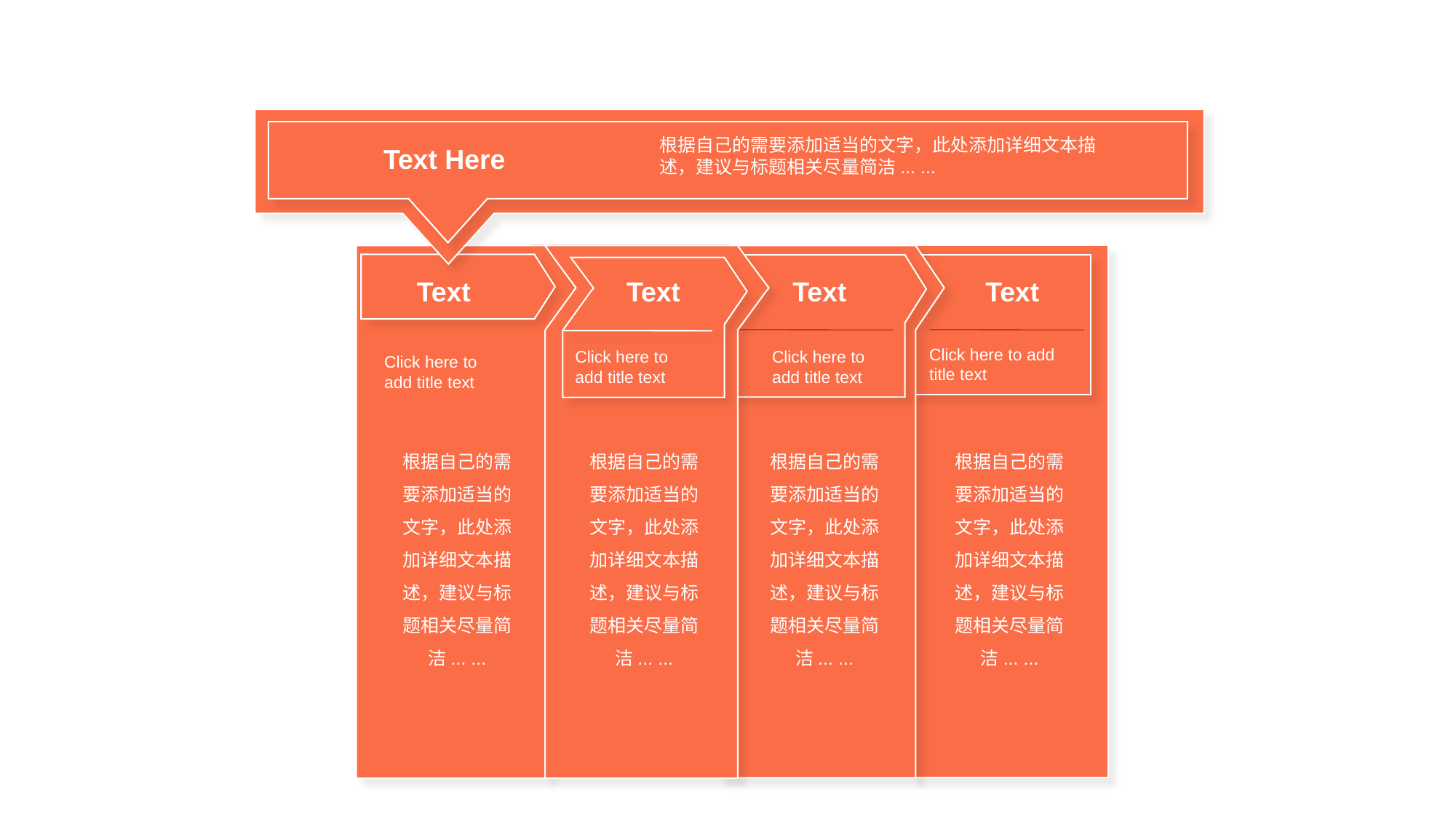

根据自己的需要添加适当的文字，此处添加详细文本描述，建议与标题相关尽量简洁... ...
Text Here

Text
Text
Text
Text
Click here to add title text
Click here to add title text
Click here to add title text
Click here to add title text
根据自己的需要添加适当的文字，此处添加详细文本描述，建议与标题相关尽量简洁... ...
根据自己的需要添加适当的文字，此处添加详细文本描述，建议与标题相关尽量简洁... ...
根据自己的需要添加适当的文字，此处添加详细文本描述，建议与标题相关尽量简洁... ...
根据自己的需要添加适当的文字，此处添加详细文本描述，建议与标题相关尽量简洁... ...